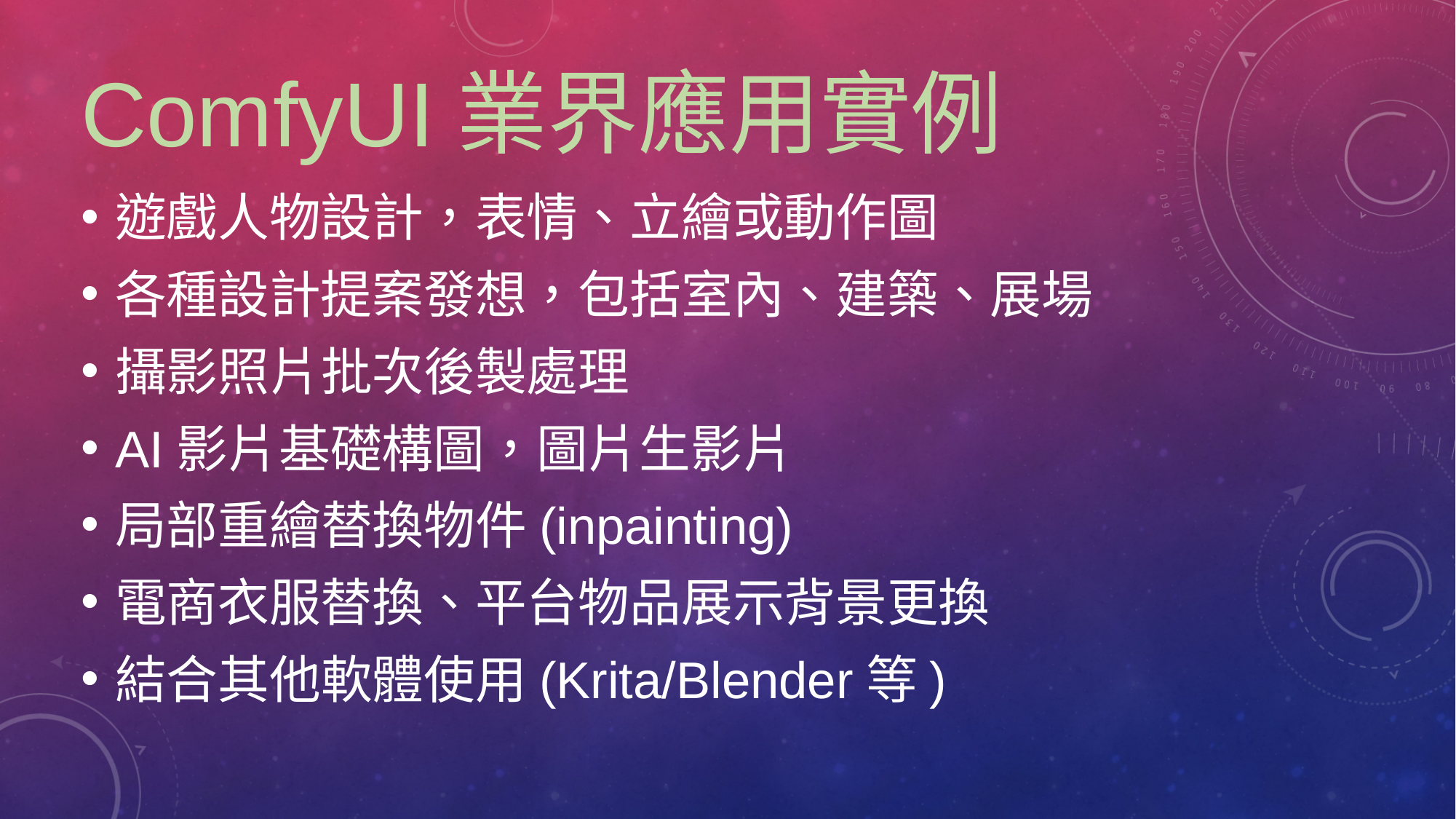

# ComfyUI業界應用實例
遊戲人物設計，表情、立繪或動作圖
各種設計提案發想，包括室內、建築、展場
攝影照片批次後製處理
AI影片基礎構圖，圖片生影片
局部重繪替換物件(inpainting)
電商衣服替換、平台物品展示背景更換
結合其他軟體使用(Krita/Blender等)